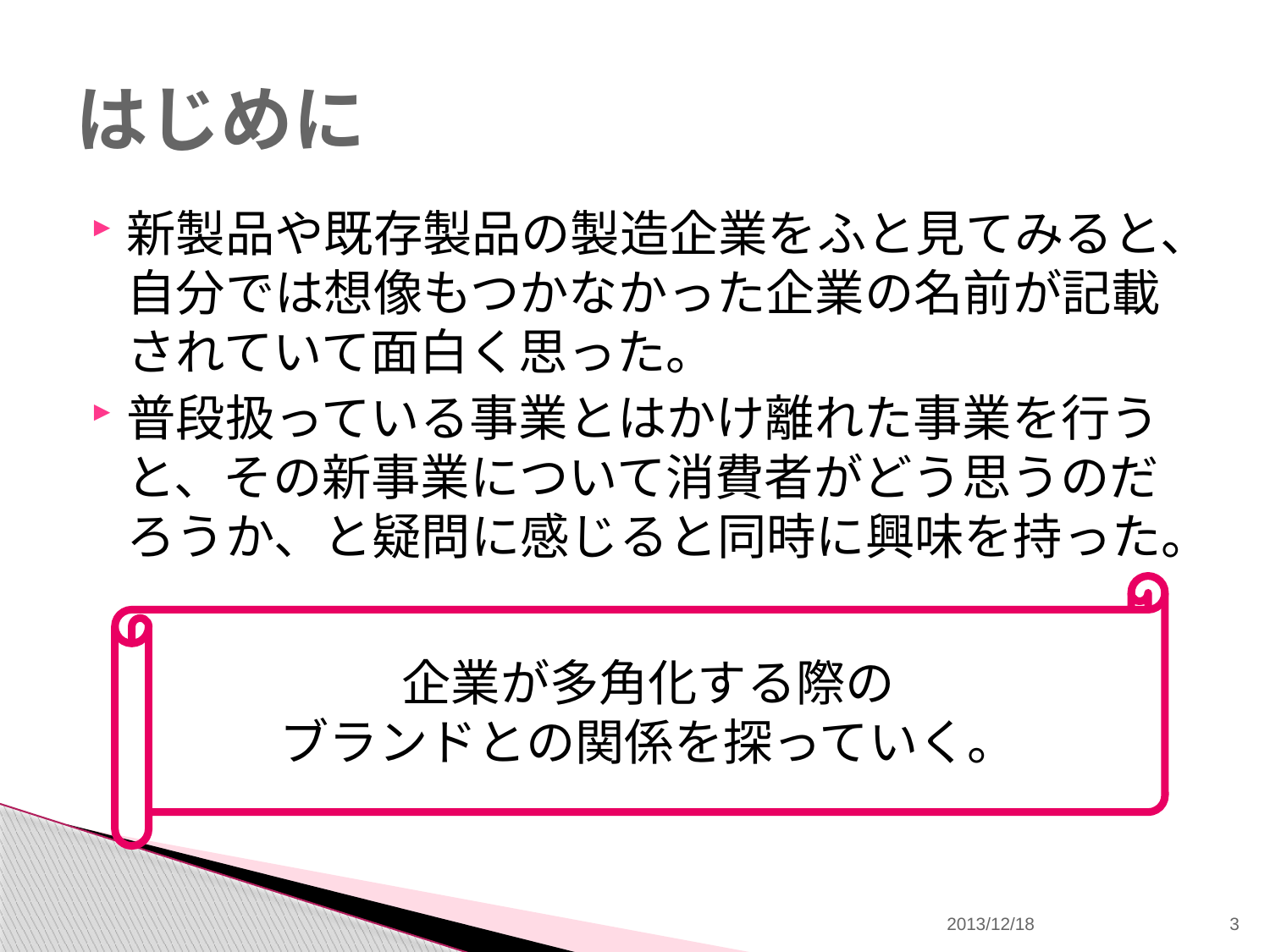

# はじめに
新製品や既存製品の製造企業をふと見てみると、自分では想像もつかなかった企業の名前が記載されていて面白く思った。
普段扱っている事業とはかけ離れた事業を行うと、その新事業について消費者がどう思うのだろうか、と疑問に感じると同時に興味を持った。

企業が多角化する際の
ブランドとの関係を探っていく。
2013/12/18
3